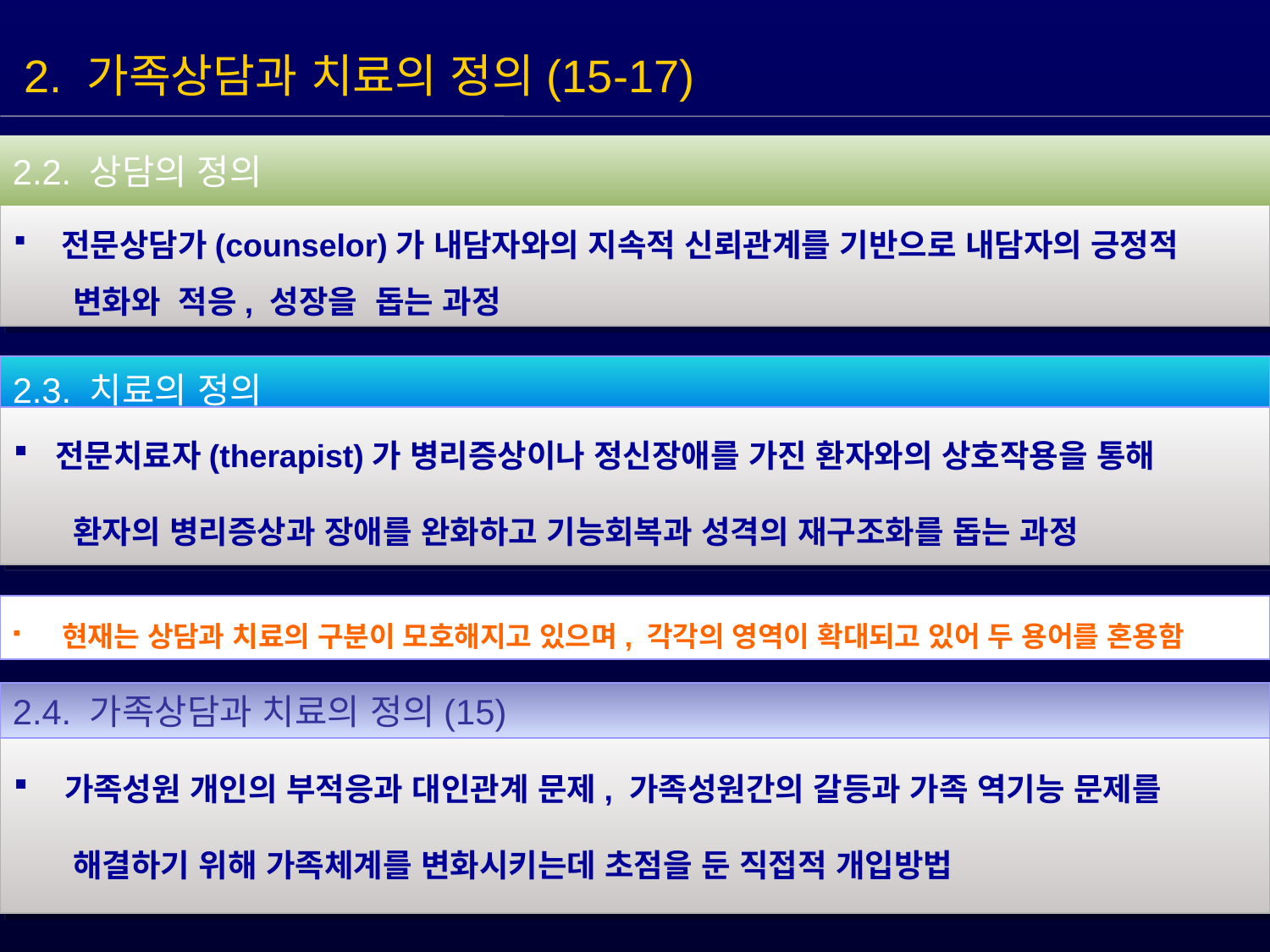

2. 가족상담과 치료의 정의(15-17)

2.2. 상담의 정의

  전문상담가(counselor)가 내담자와의 지속적 신뢰관계를 기반으로 내담자의 긍정적
   변화와  적응, 성장을  돕는 과정

2.3. 치료의 정의

 전문치료자(therapist)가 병리증상이나 정신장애를 가진 환자와의 상호작용을 통해
   환자의 병리증상과 장애를 완화하고 기능회복과 성격의 재구조화를 돕는 과정
  현재는 상담과 치료의 구분이 모호해지고 있으며, 각각의 영역이 확대되고 있어 두 용어를 혼용함
2.4. 가족상담과 치료의 정의(15)

  가족성원 개인의 부적응과 대인관계 문제, 가족성원간의 갈등과 가족 역기능 문제를
   해결하기 위해 가족체계를 변화시키는데 초점을 둔 직접적 개입방법